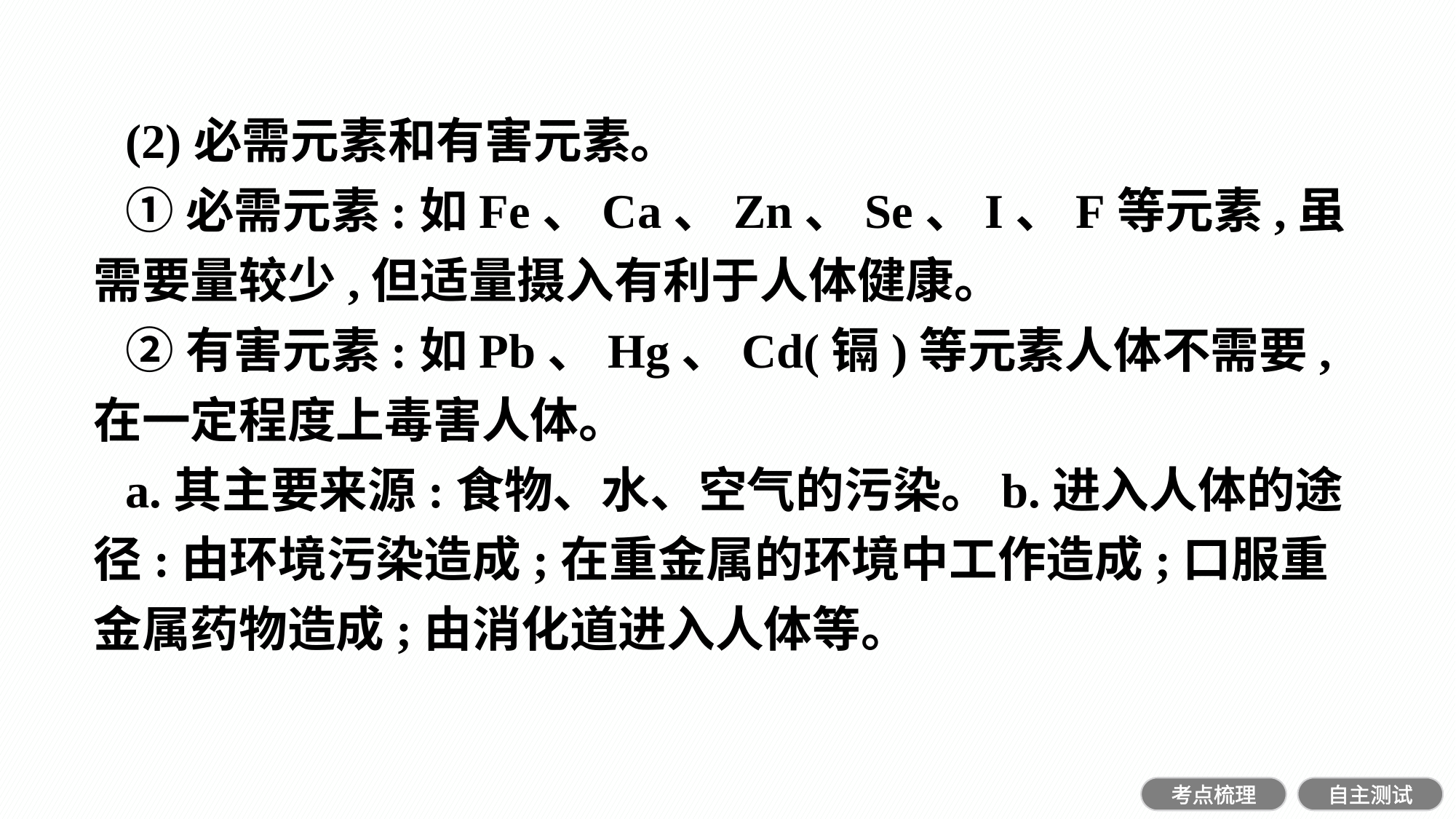

(2)必需元素和有害元素。
①必需元素:如Fe、Ca、Zn、Se、I、F等元素,虽需要量较少,但适量摄入有利于人体健康。
②有害元素:如Pb、Hg、Cd(镉)等元素人体不需要,在一定程度上毒害人体。
a.其主要来源:食物、水、空气的污染。b.进入人体的途径:由环境污染造成;在重金属的环境中工作造成;口服重金属药物造成;由消化道进入人体等。